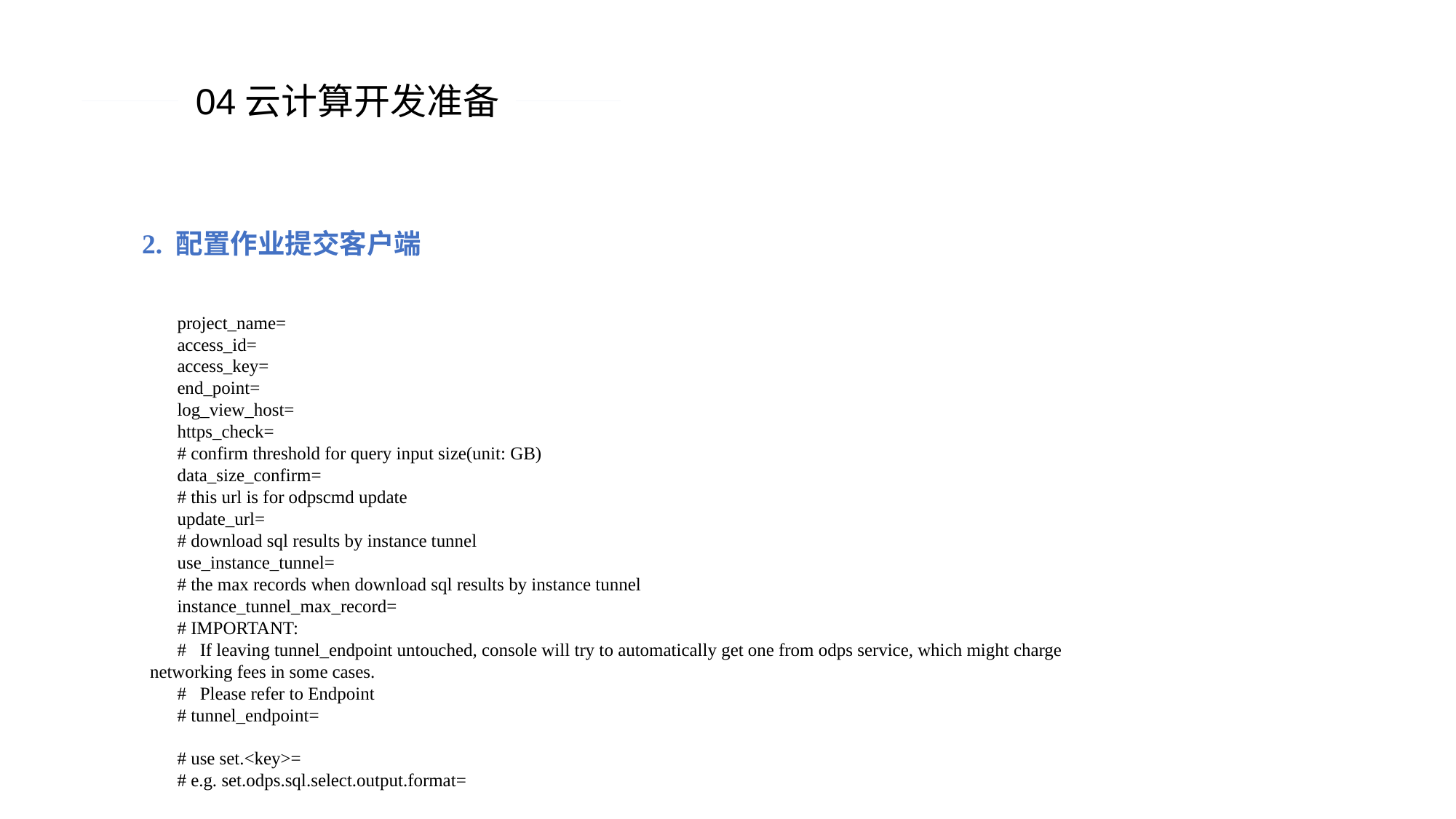

04云计算开发准备
2. 配置作业提交客户端
project_name=
access_id=
access_key=
end_point=
log_view_host=
https_check=
# confirm threshold for query input size(unit: GB)
data_size_confirm=
# this url is for odpscmd update
update_url=
# download sql results by instance tunnel
use_instance_tunnel=
# the max records when download sql results by instance tunnel
instance_tunnel_max_record=
# IMPORTANT:
#   If leaving tunnel_endpoint untouched, console will try to automatically get one from odps service, which might charge networking fees in some cases.
#   Please refer to Endpoint
# tunnel_endpoint=

# use set.<key>=
# e.g. set.odps.sql.select.output.format=